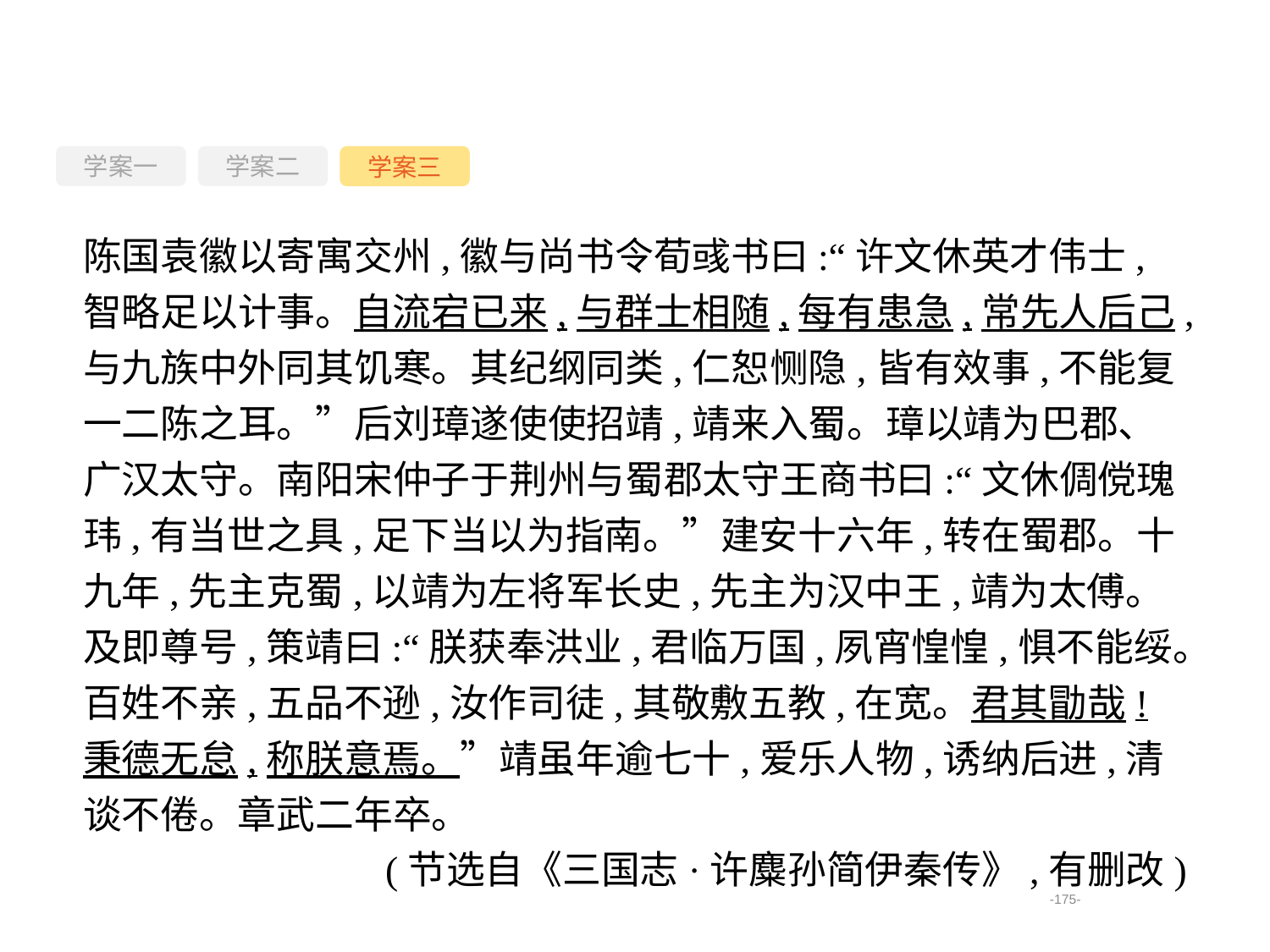

学案一
学案三
学案二
陈国袁徽以寄寓交州,徽与尚书令荀彧书曰:“许文休英才伟士,智略足以计事。自流宕已来,与群士相随,每有患急,常先人后己,与九族中外同其饥寒。其纪纲同类,仁恕恻隐,皆有效事,不能复一二陈之耳。”后刘璋遂使使招靖,靖来入蜀。璋以靖为巴郡、广汉太守。南阳宋仲子于荆州与蜀郡太守王商书曰:“文休倜傥瑰玮,有当世之具,足下当以为指南。”建安十六年,转在蜀郡。十九年,先主克蜀,以靖为左将军长史,先主为汉中王,靖为太傅。及即尊号,策靖曰:“朕获奉洪业,君临万国,夙宵惶惶,惧不能绥。百姓不亲,五品不逊,汝作司徒,其敬敷五教,在宽。君其勖哉!秉德无怠,称朕意焉。”靖虽年逾七十,爱乐人物,诱纳后进,清谈不倦。章武二年卒。
(节选自《三国志·许麋孙简伊秦传》,有删改)
-175-